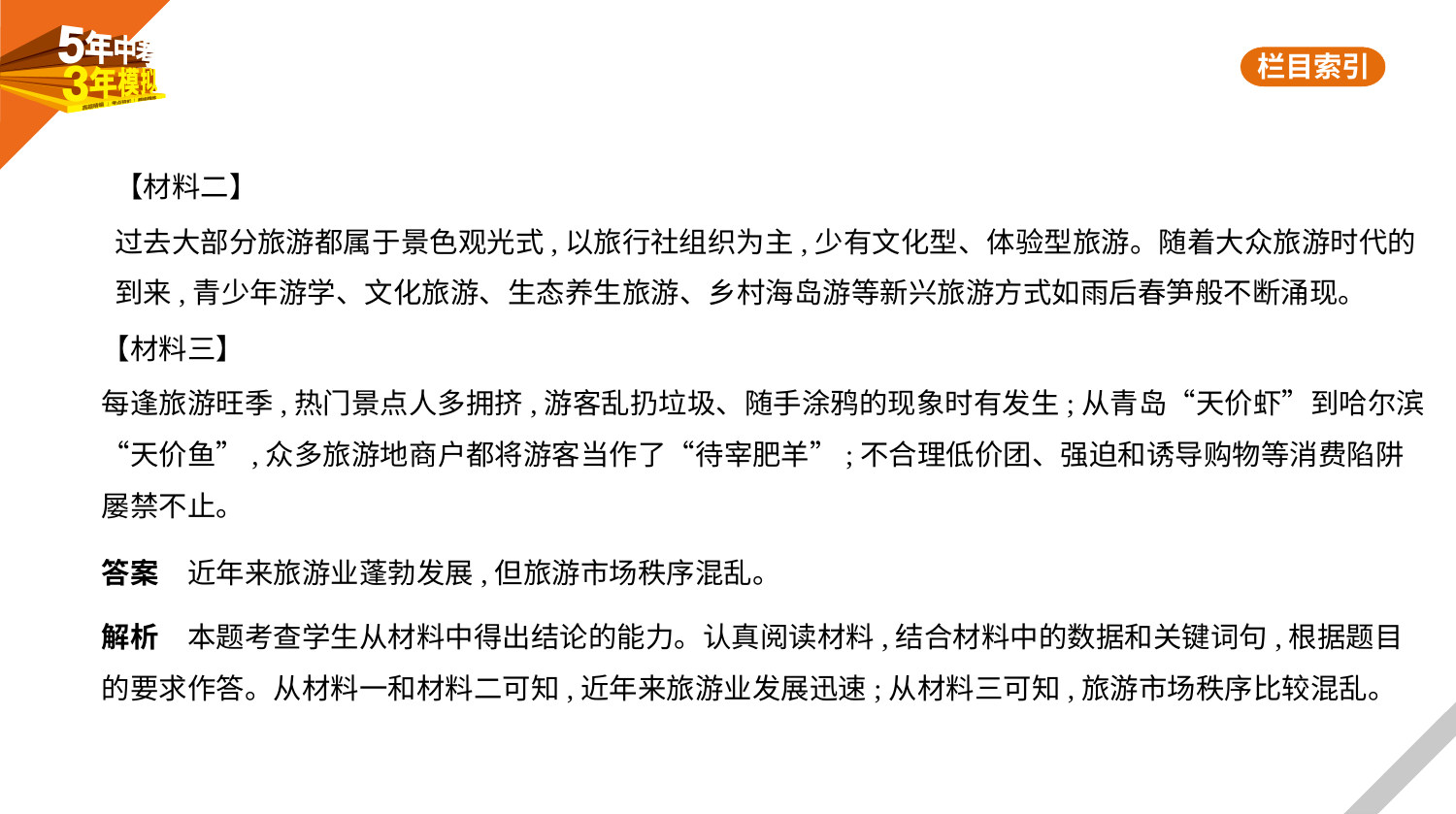

【材料二】
过去大部分旅游都属于景色观光式,以旅行社组织为主,少有文化型、体验型旅游。随着大众旅游时代的
到来,青少年游学、文化旅游、生态养生旅游、乡村海岛游等新兴旅游方式如雨后春笋般不断涌现。
【材料三】
每逢旅游旺季,热门景点人多拥挤,游客乱扔垃圾、随手涂鸦的现象时有发生;从青岛“天价虾”到哈尔滨
“天价鱼”,众多旅游地商户都将游客当作了“待宰肥羊”;不合理低价团、强迫和诱导购物等消费陷阱
屡禁不止。
答案　近年来旅游业蓬勃发展,但旅游市场秩序混乱。
解析　本题考查学生从材料中得出结论的能力。认真阅读材料,结合材料中的数据和关键词句,根据题目
的要求作答。从材料一和材料二可知,近年来旅游业发展迅速;从材料三可知,旅游市场秩序比较混乱。